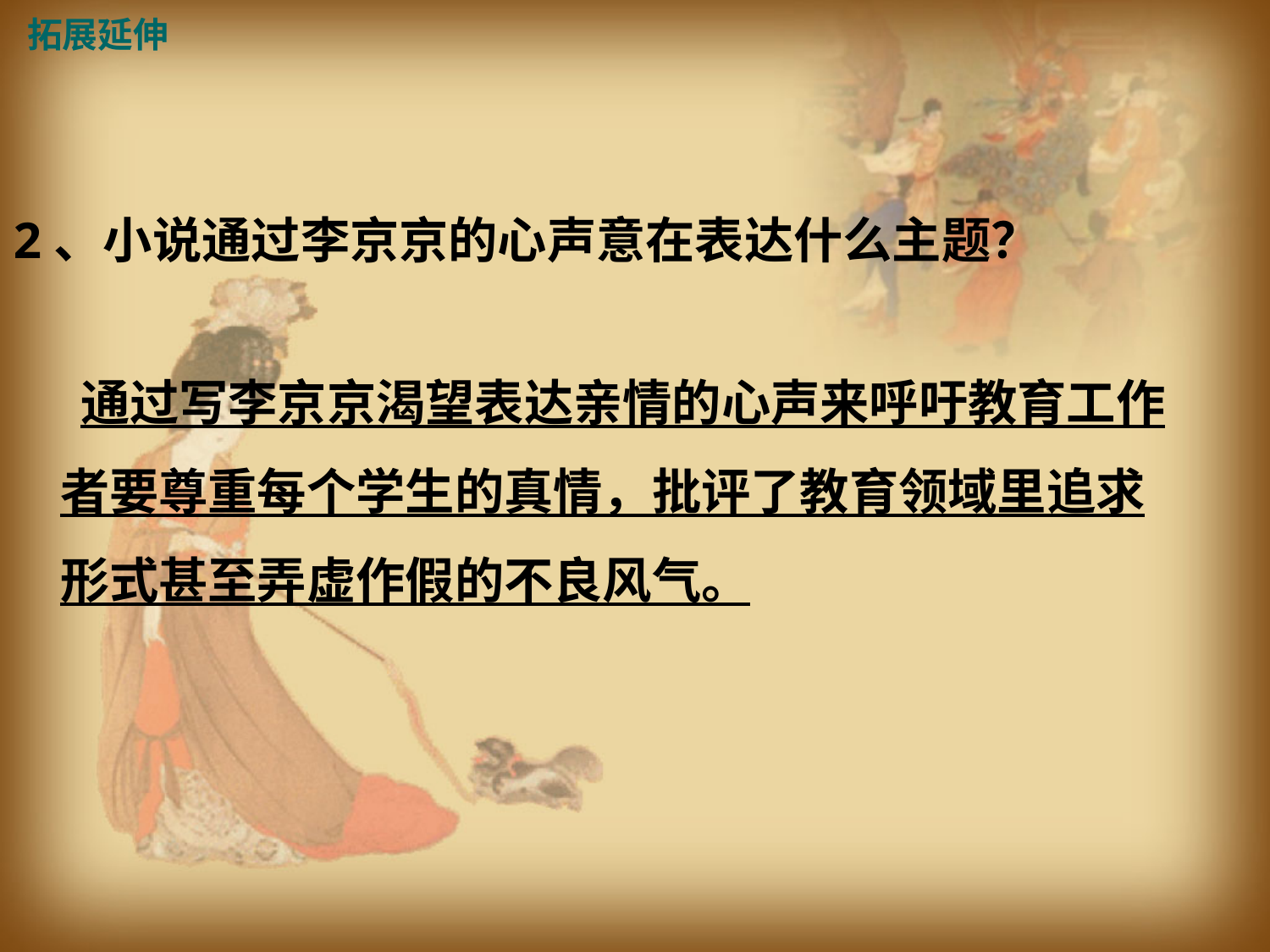

拓展延伸
2、小说通过李京京的心声意在表达什么主题？
     通过写李京京渴望表达亲情的心声来呼吁教育工作者要尊重每个学生的真情，批评了教育领域里追求形式甚至弄虚作假的不良风气。